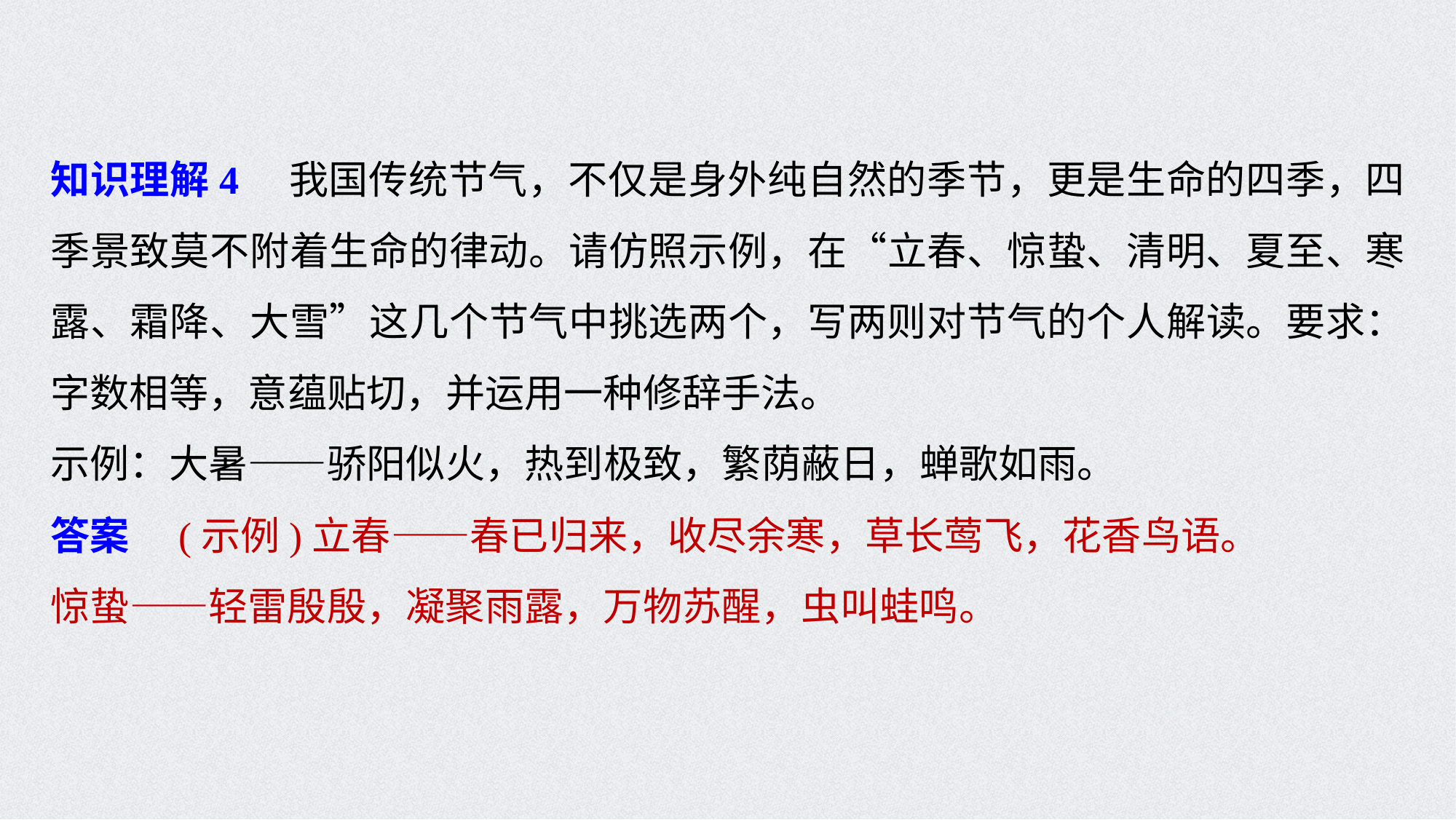

知识理解4　我国传统节气，不仅是身外纯自然的季节，更是生命的四季，四季景致莫不附着生命的律动。请仿照示例，在“立春、惊蛰、清明、夏至、寒露、霜降、大雪”这几个节气中挑选两个，写两则对节气的个人解读。要求：字数相等，意蕴贴切，并运用一种修辞手法。
示例：大暑——骄阳似火，热到极致，繁荫蔽日，蝉歌如雨。
答案　(示例)立春——春已归来，收尽余寒，草长莺飞，花香鸟语。
惊蛰——轻雷殷殷，凝聚雨露，万物苏醒，虫叫蛙鸣。